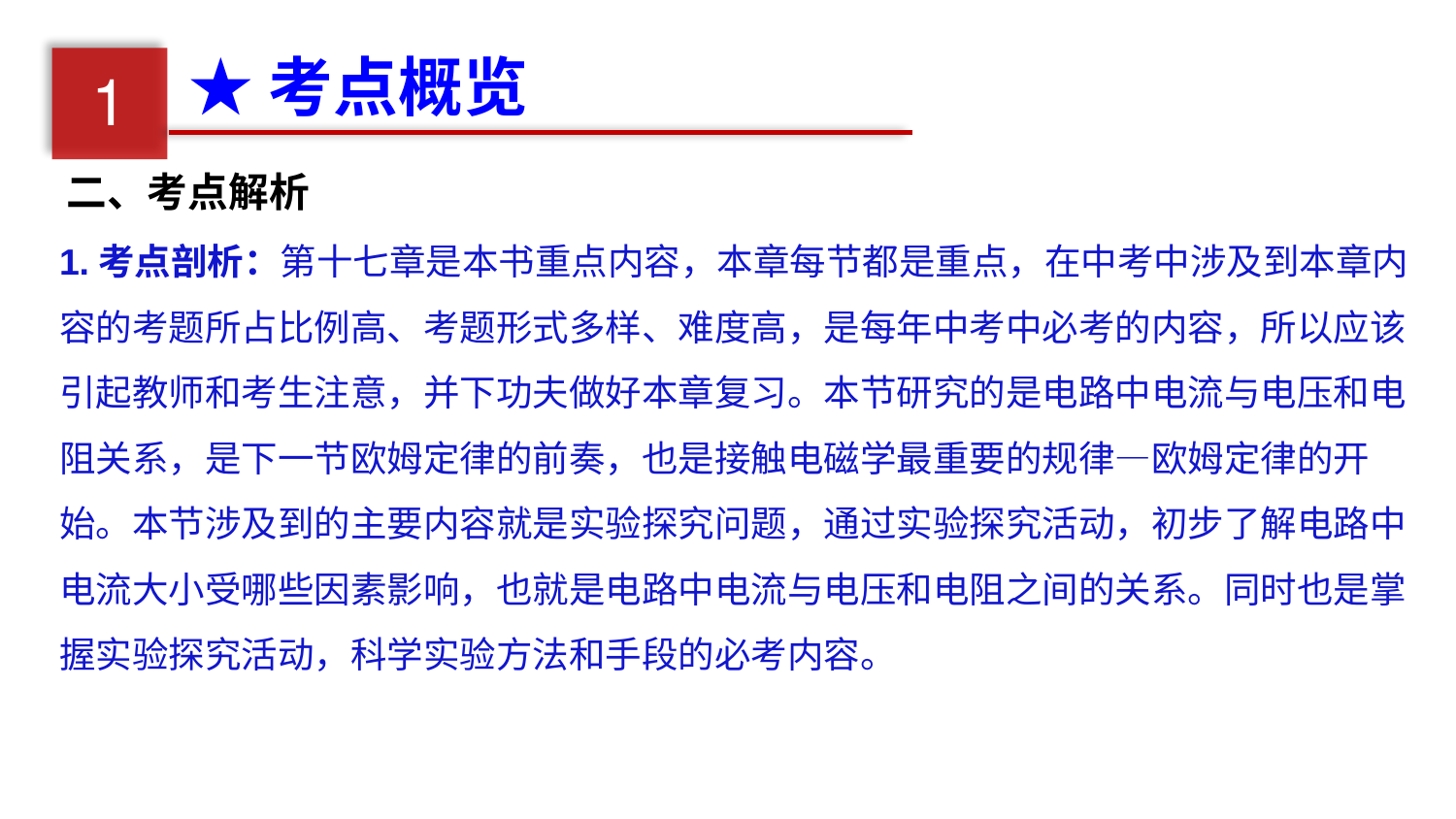

★考点概览

1
二、考点解析
1.考点剖析：第十七章是本书重点内容，本章每节都是重点，在中考中涉及到本章内容的考题所占比例高、考题形式多样、难度高，是每年中考中必考的内容，所以应该引起教师和考生注意，并下功夫做好本章复习。本节研究的是电路中电流与电压和电阻关系，是下一节欧姆定律的前奏，也是接触电磁学最重要的规律—欧姆定律的开始。本节涉及到的主要内容就是实验探究问题，通过实验探究活动，初步了解电路中电流大小受哪些因素影响，也就是电路中电流与电压和电阻之间的关系。同时也是掌握实验探究活动，科学实验方法和手段的必考内容。